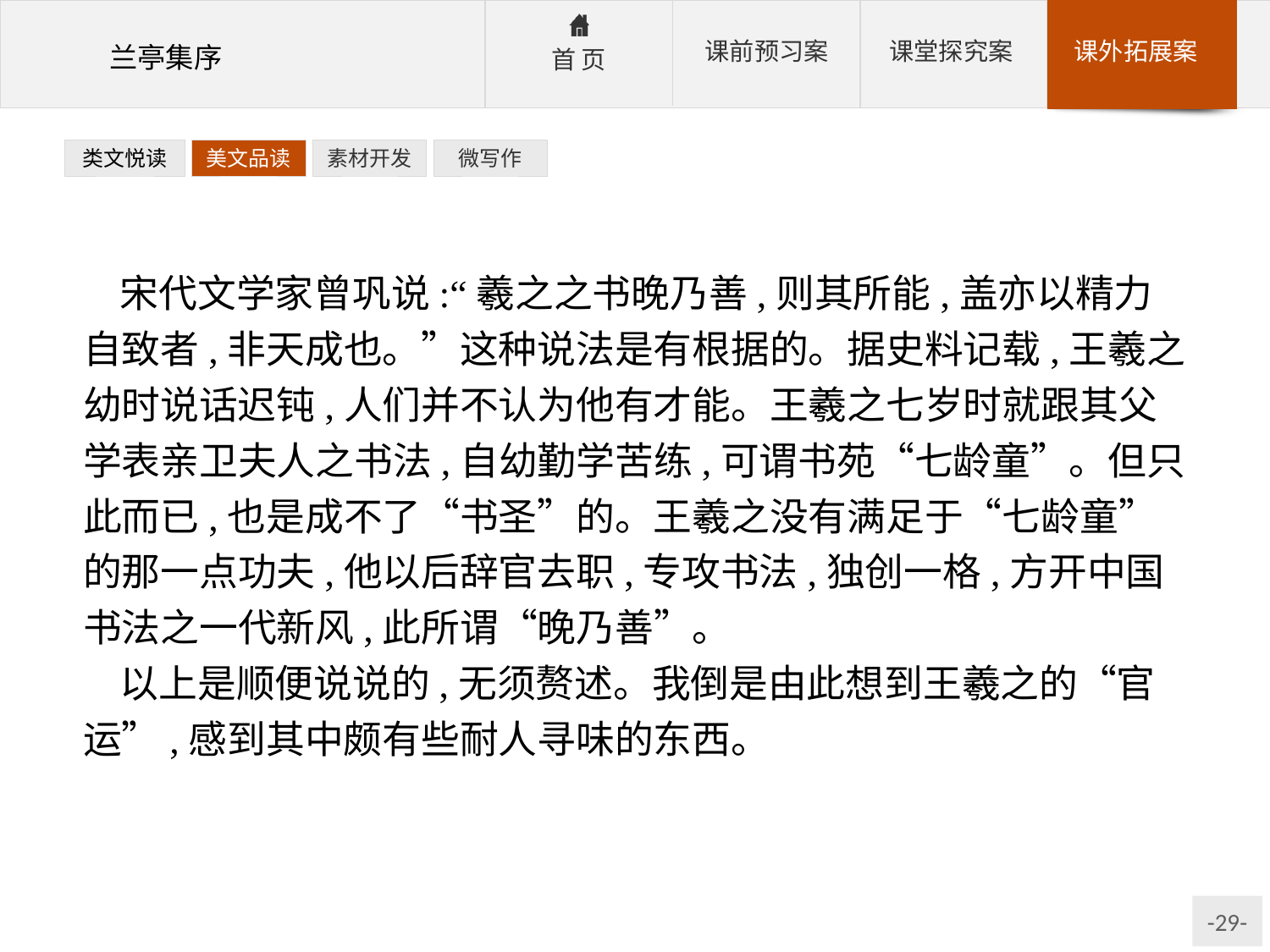

类文悦读
美文品读
素材开发
微写作
宋代文学家曾巩说:“羲之之书晚乃善,则其所能,盖亦以精力自致者,非天成也。”这种说法是有根据的。据史料记载,王羲之幼时说话迟钝,人们并不认为他有才能。王羲之七岁时就跟其父学表亲卫夫人之书法,自幼勤学苦练,可谓书苑“七龄童”。但只此而已,也是成不了“书圣”的。王羲之没有满足于“七龄童”的那一点功夫,他以后辞官去职,专攻书法,独创一格,方开中国书法之一代新风,此所谓“晚乃善”。
以上是顺便说说的,无须赘述。我倒是由此想到王羲之的“官运”,感到其中颇有些耐人寻味的东西。